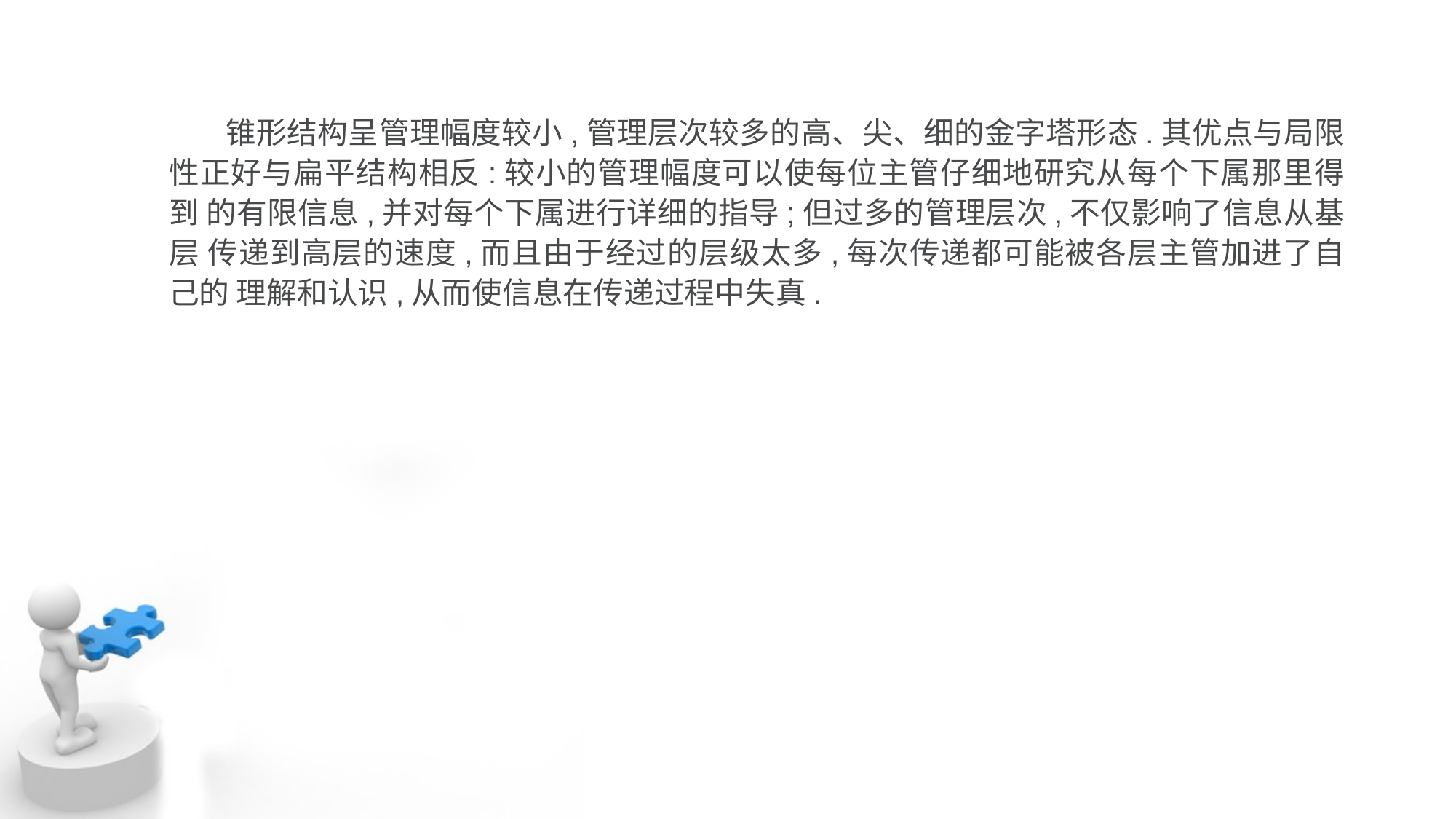

锥形结构呈管理幅度较小,管理层次较多的高、尖、细的金字塔形态.其优点与局限 性正好与扁平结构相反:较小的管理幅度可以使每位主管仔细地研究从每个下属那里得到 的有限信息,并对每个下属进行详细的指导;但过多的管理层次,不仅影响了信息从基层 传递到高层的速度,而且由于经过的层级太多,每次传递都可能被各层主管加进了自己的 理解和认识,从而使信息在传递过程中失真.